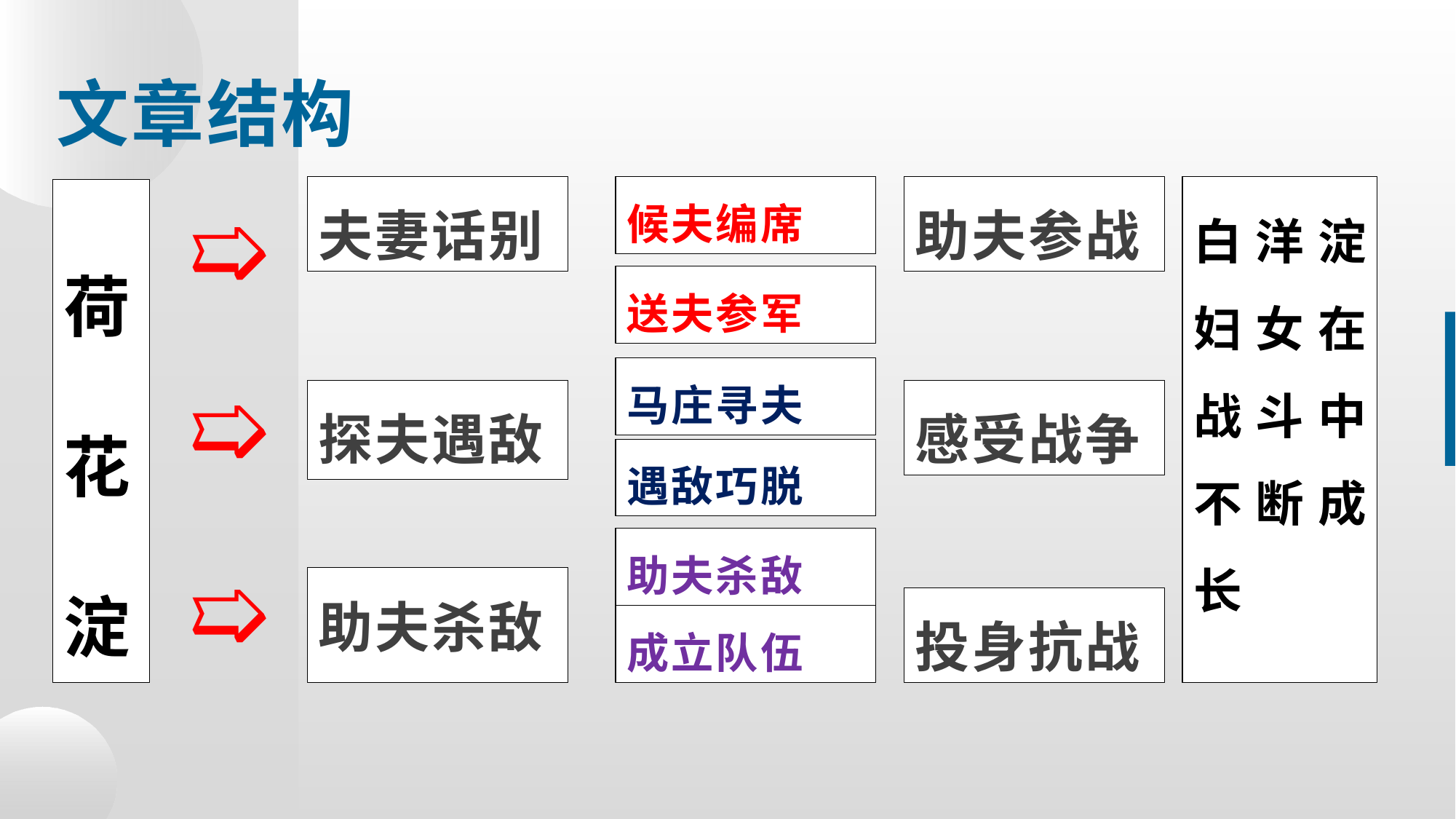

文章结构
夫妻话别
候夫编席
助夫参战
白洋淀妇女在战斗中不断成长
荷
花
淀
➯
送夫参军

➯
马庄寻夫
探夫遇敌
感受战争
遇敌巧脱
助夫杀敌
➯
助夫杀敌
投身抗战
成立队伍